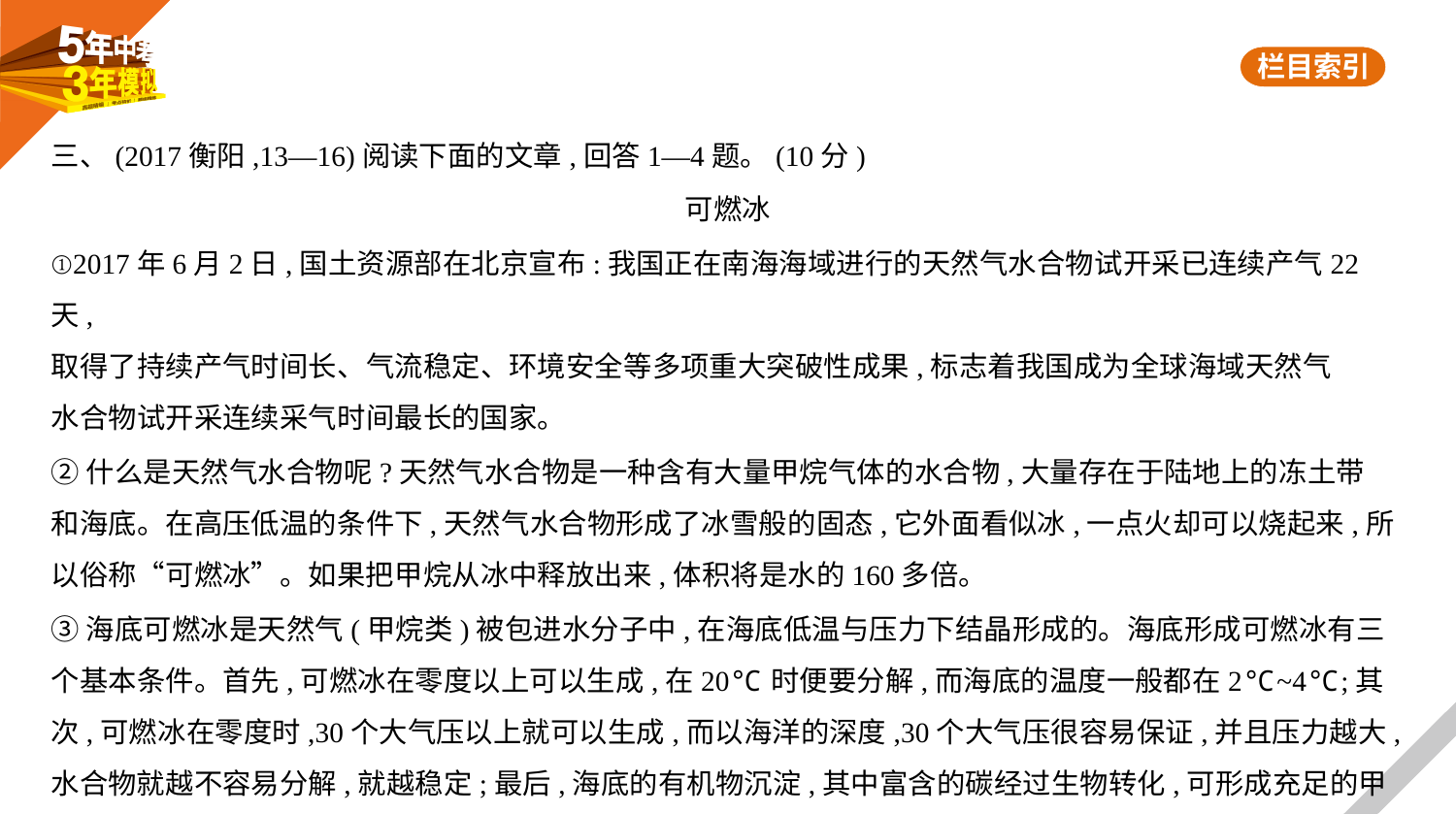

三、(2017衡阳,13—16)阅读下面的文章,回答1—4题。(10分)
可燃冰
①2017年6月2日,国土资源部在北京宣布:我国正在南海海域进行的天然气水合物试开采已连续产气22天,
取得了持续产气时间长、气流稳定、环境安全等多项重大突破性成果,标志着我国成为全球海域天然气
水合物试开采连续采气时间最长的国家。
②什么是天然气水合物呢?天然气水合物是一种含有大量甲烷气体的水合物,大量存在于陆地上的冻土带
和海底。在高压低温的条件下,天然气水合物形成了冰雪般的固态,它外面看似冰,一点火却可以烧起来,所
以俗称“可燃冰”。如果把甲烷从冰中释放出来,体积将是水的160多倍。
③海底可燃冰是天然气(甲烷类)被包进水分子中,在海底低温与压力下结晶形成的。海底形成可燃冰有三
个基本条件。首先,可燃冰在零度以上可以生成,在20℃时便要分解,而海底的温度一般都在2℃~4℃;其次,可燃冰在零度时,30个大气压以上就可以生成,而以海洋的深度,30个大气压很容易保证,并且压力越大,水合物就越不容易分解,就越稳定;最后,海底的有机物沉淀,其中富含的碳经过生物转化,可形成充足的甲烷气源。